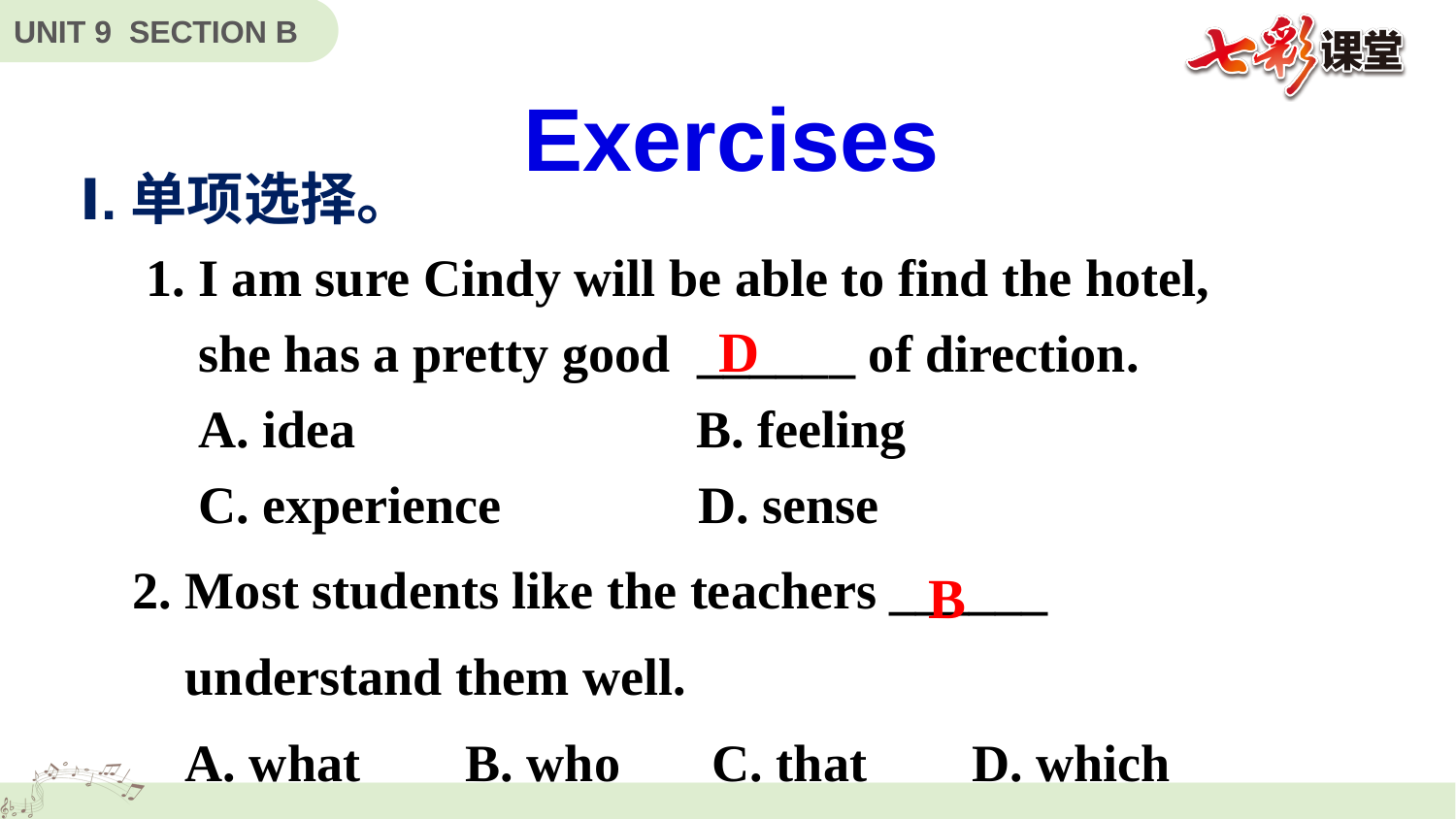

Exercises
Ⅰ.单项选择。
     1. I am sure Cindy will be able to find the hotel,
         she has a pretty good  ______ of direction.
         A. idea                          B. feeling
         C. experience               D. sense
    2. Most students like the teachers ______
        understand them well.
        A. what        B. who       C. that        D. which
D
B